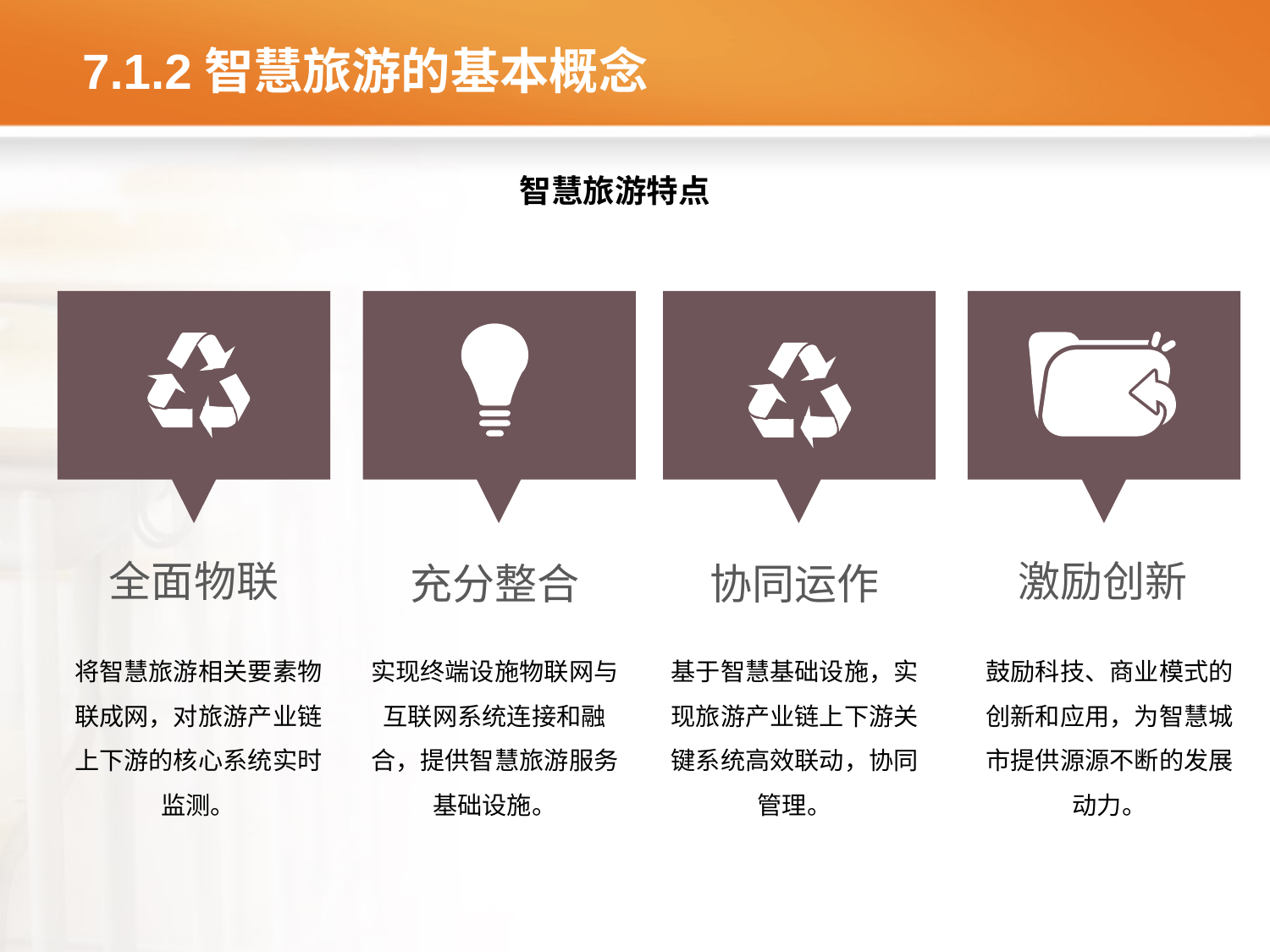

# 7.1.2智慧旅游的基本概念
智慧旅游特点

全面物联
激励创新
充分整合
协同运作
将智慧旅游相关要素物联成网，对旅游产业链上下游的核心系统实时监测。
实现终端设施物联网与互联网系统连接和融合，提供智慧旅游服务基础设施。
基于智慧基础设施，实现旅游产业链上下游关键系统高效联动，协同管理。
鼓励科技、商业模式的创新和应用，为智慧城市提供源源不断的发展动力。